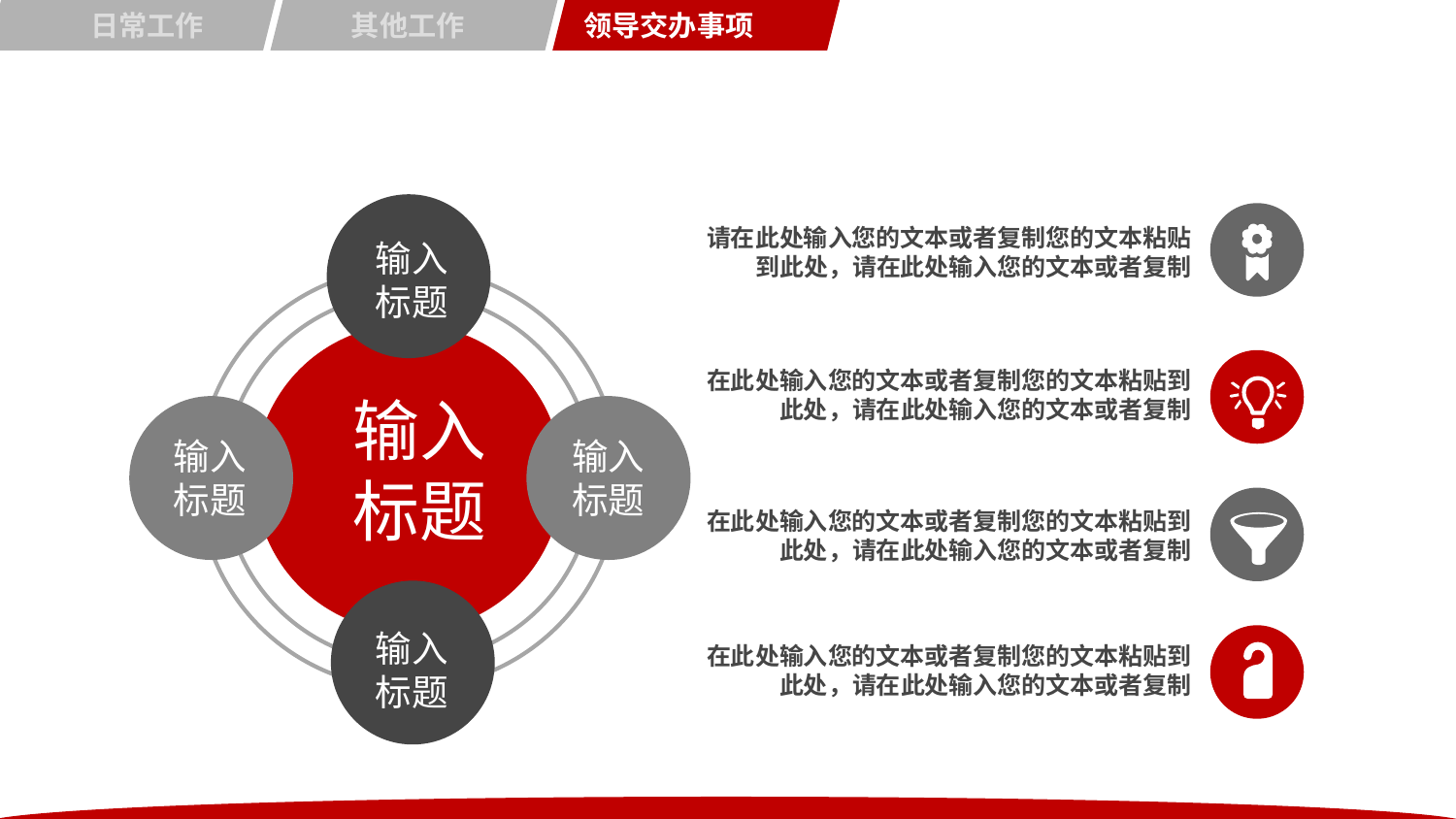

日常工作

其他工作

领导交办事项

输入
标题

输入
标题
输入
标题

输入
标题

请在此处输入您的文本或者复制您的文本粘贴到此处，请在此处输入您的文本或者复制

在此处输入您的文本或者复制您的文本粘贴到此处，请在此处输入您的文本或者复制

输入
标题

在此处输入您的文本或者复制您的文本粘贴到此处，请在此处输入您的文本或者复制

在此处输入您的文本或者复制您的文本粘贴到此处，请在此处输入您的文本或者复制